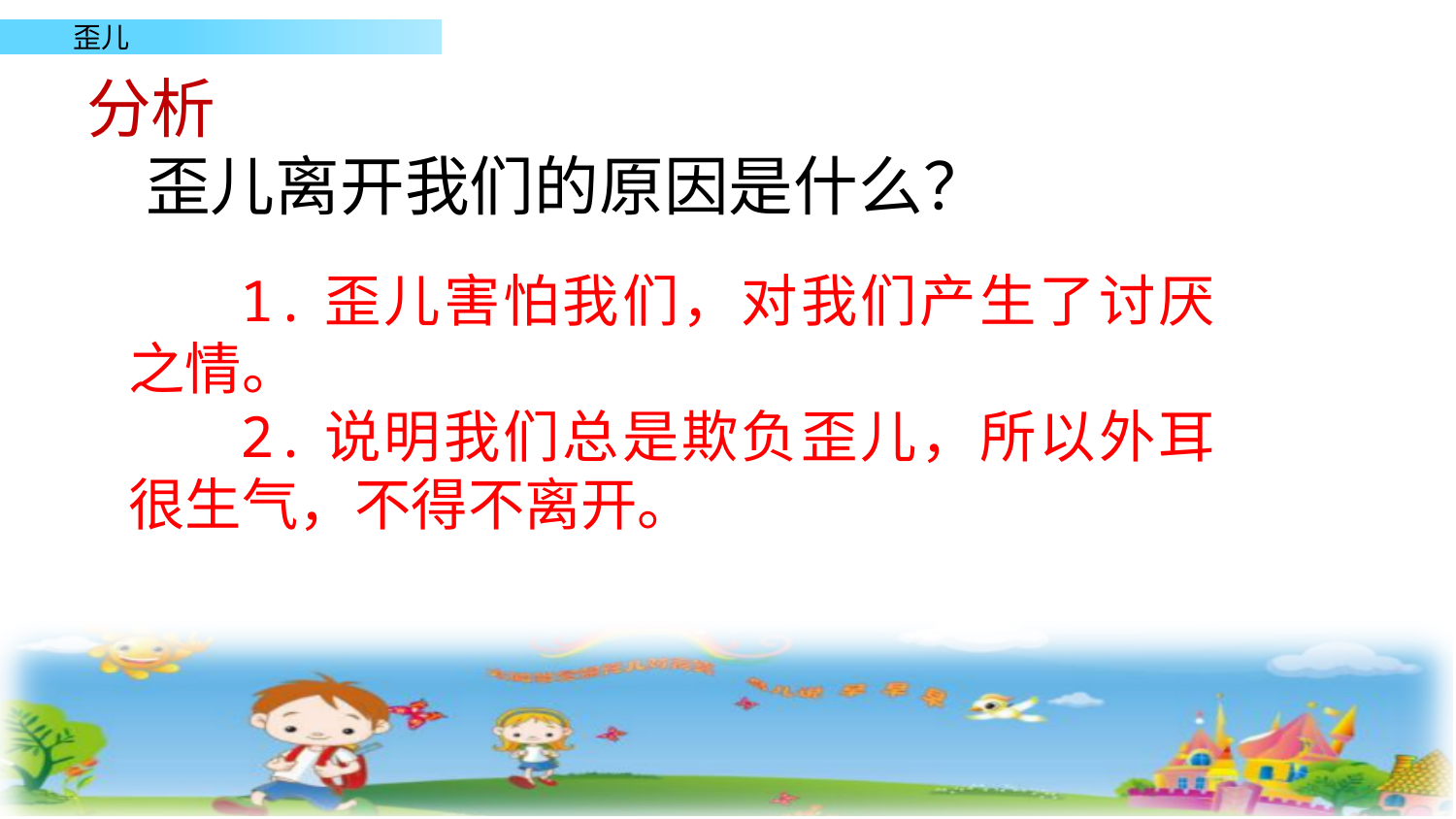

分析
   歪儿离开我们的原因是什么？
   1.歪儿害怕我们，对我们产生了讨厌之情。
   2.说明我们总是欺负歪儿，所以外耳很生气，不得不离开。